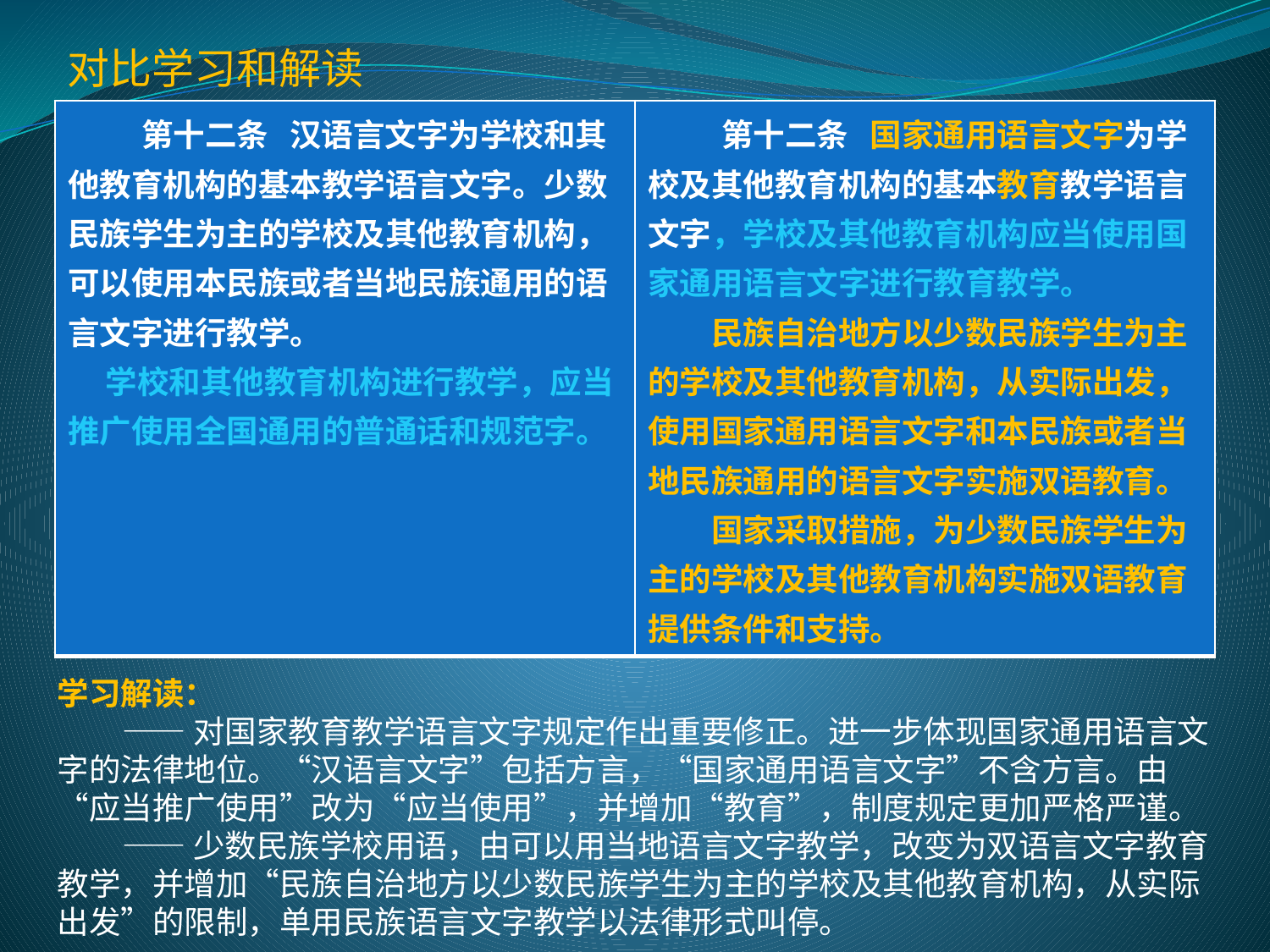

对比学习和解读
| 第十二条 汉语言文字为学校和其他教育机构的基本教学语言文字。少数民族学生为主的学校及其他教育机构，可以使用本民族或者当地民族通用的语言文字进行教学。 学校和其他教育机构进行教学，应当推广使用全国通用的普通话和规范字。 | 第十二条 国家通用语言文字为学校及其他教育机构的基本教育教学语言文字，学校及其他教育机构应当使用国家通用语言文字进行教育教学。 　　民族自治地方以少数民族学生为主的学校及其他教育机构，从实际出发，使用国家通用语言文字和本民族或者当地民族通用的语言文字实施双语教育。 　　国家采取措施，为少数民族学生为主的学校及其他教育机构实施双语教育提供条件和支持。 |
| --- | --- |

学习解读：
         ——对国家教育教学语言文字规定作出重要修正。进一步体现国家通用语言文字的法律地位。“汉语言文字”包括方言，“国家通用语言文字”不含方言。由“应当推广使用”改为“应当使用”，并增加“教育”，制度规定更加严格严谨。
         ——少数民族学校用语，由可以用当地语言文字教学，改变为双语言文字教育教学，并增加“民族自治地方以少数民族学生为主的学校及其他教育机构，从实际出发”的限制，单用民族语言文字教学以法律形式叫停。